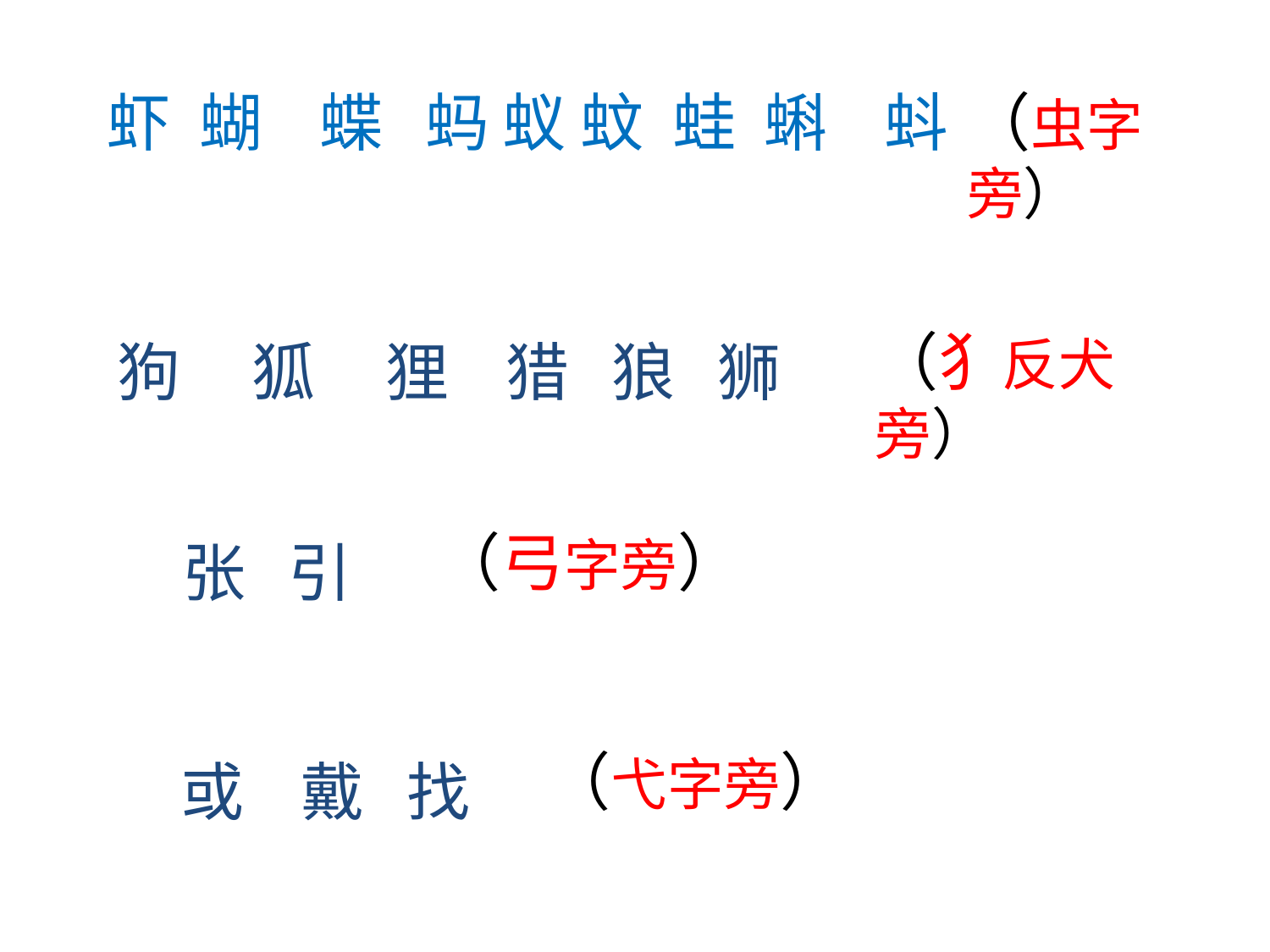

（虫字旁）
虾  蝴    蝶   蚂 蚁 蚊  蛙  蝌    蚪
（犭反犬旁）
狗     狐     狸    猎   狼   狮
（弓字旁）
  张   引
（弋字旁）
  或    戴   找